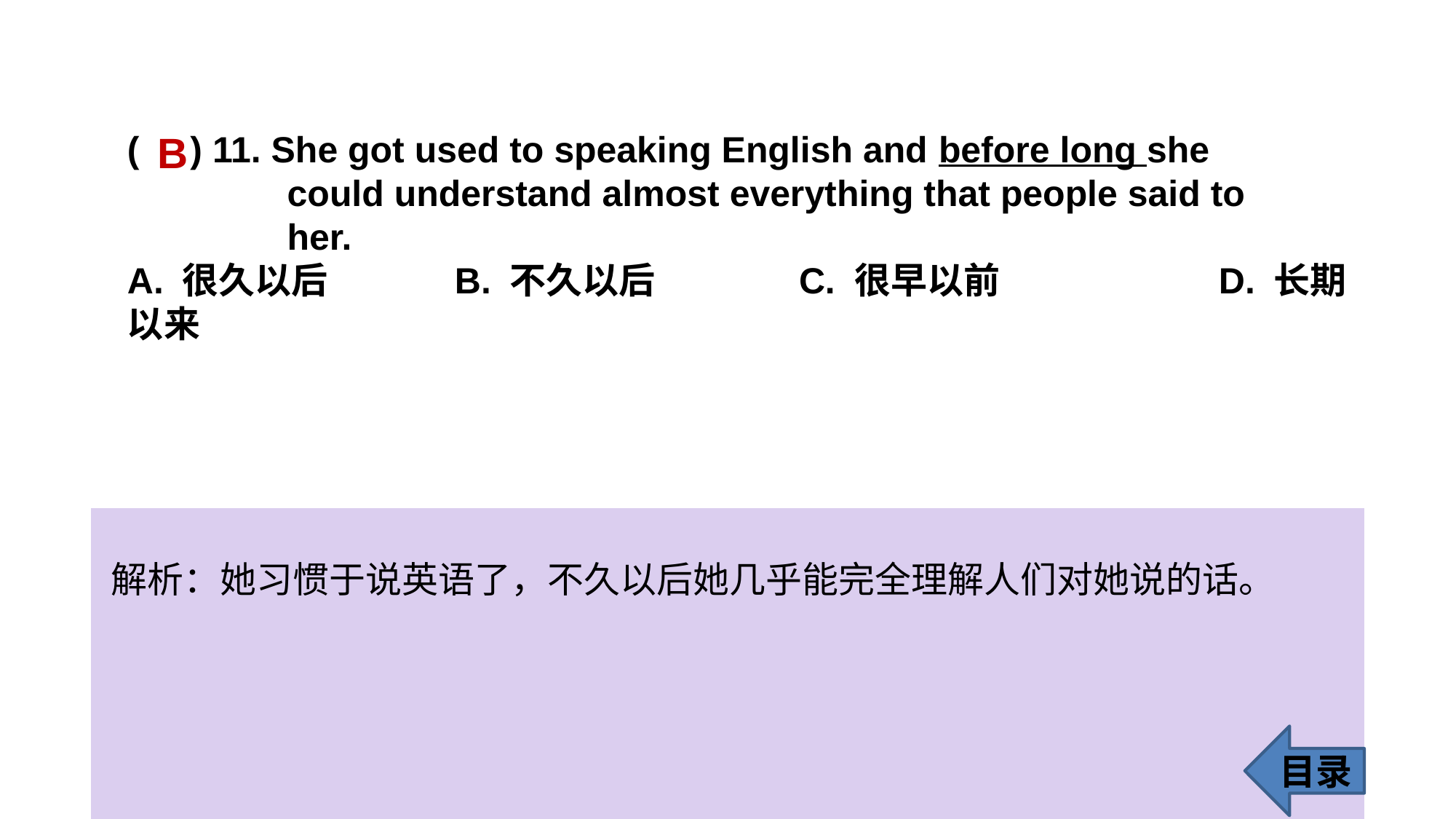

B
(     ) 11. She got used to speaking English and before long she 	 	     could understand almost everything that people said to 	   	     her.
A. 很久以后 		B. 不久以后		 C. 很早以前 		D. 长期以来

解析：她习惯于说英语了，不久以后她几乎能完全理解人们对她说的话。
目录
17